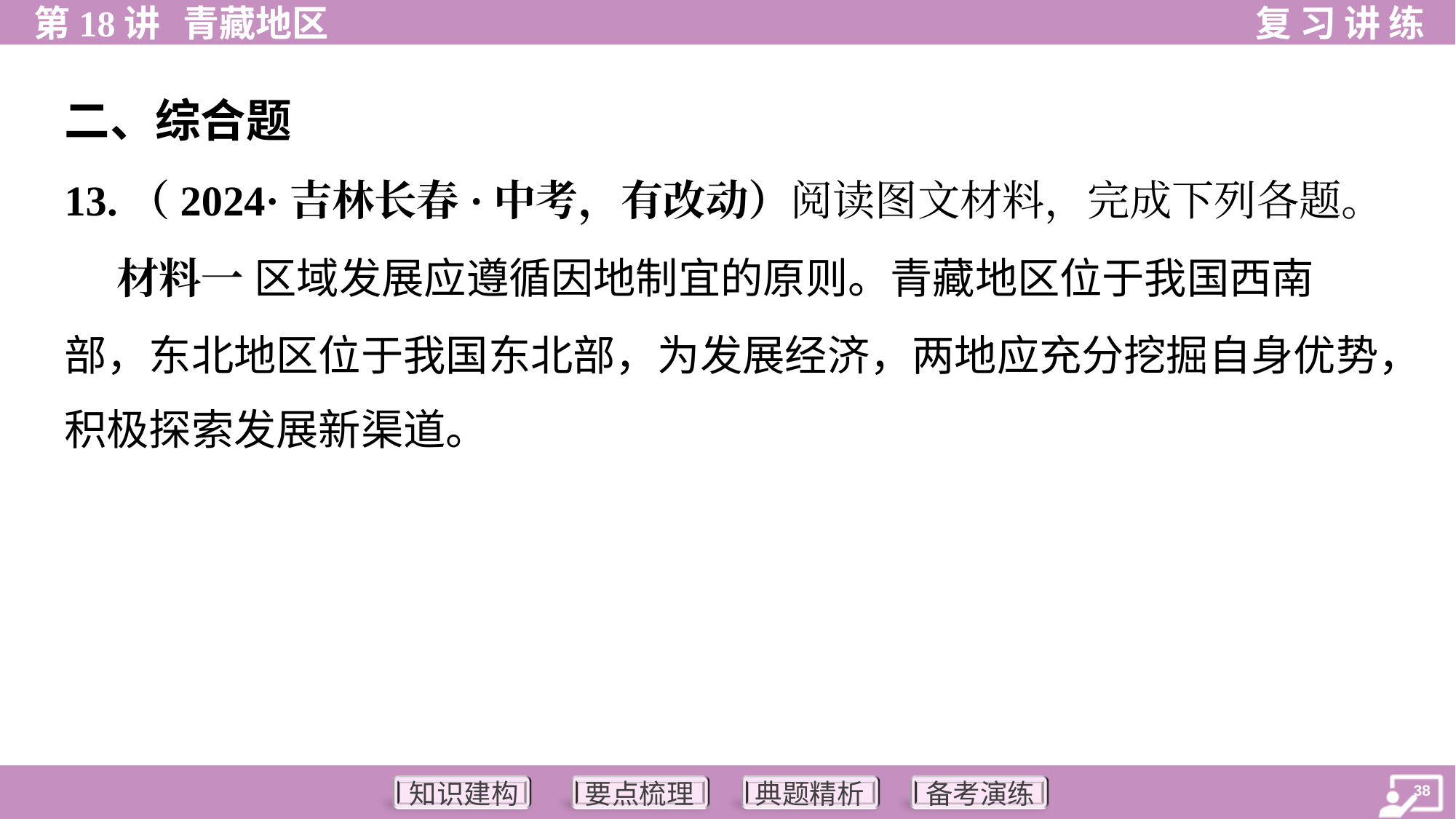

二、综合题
13.（2024·吉林长春·中考，有改动）阅读图文材料，完成下列各题。
    材料一 区域发展应遵循因地制宜的原则。青藏地区位于我国西南
部，东北地区位于我国东北部，为发展经济，两地应充分挖掘自身优势，
积极探索发展新渠道。